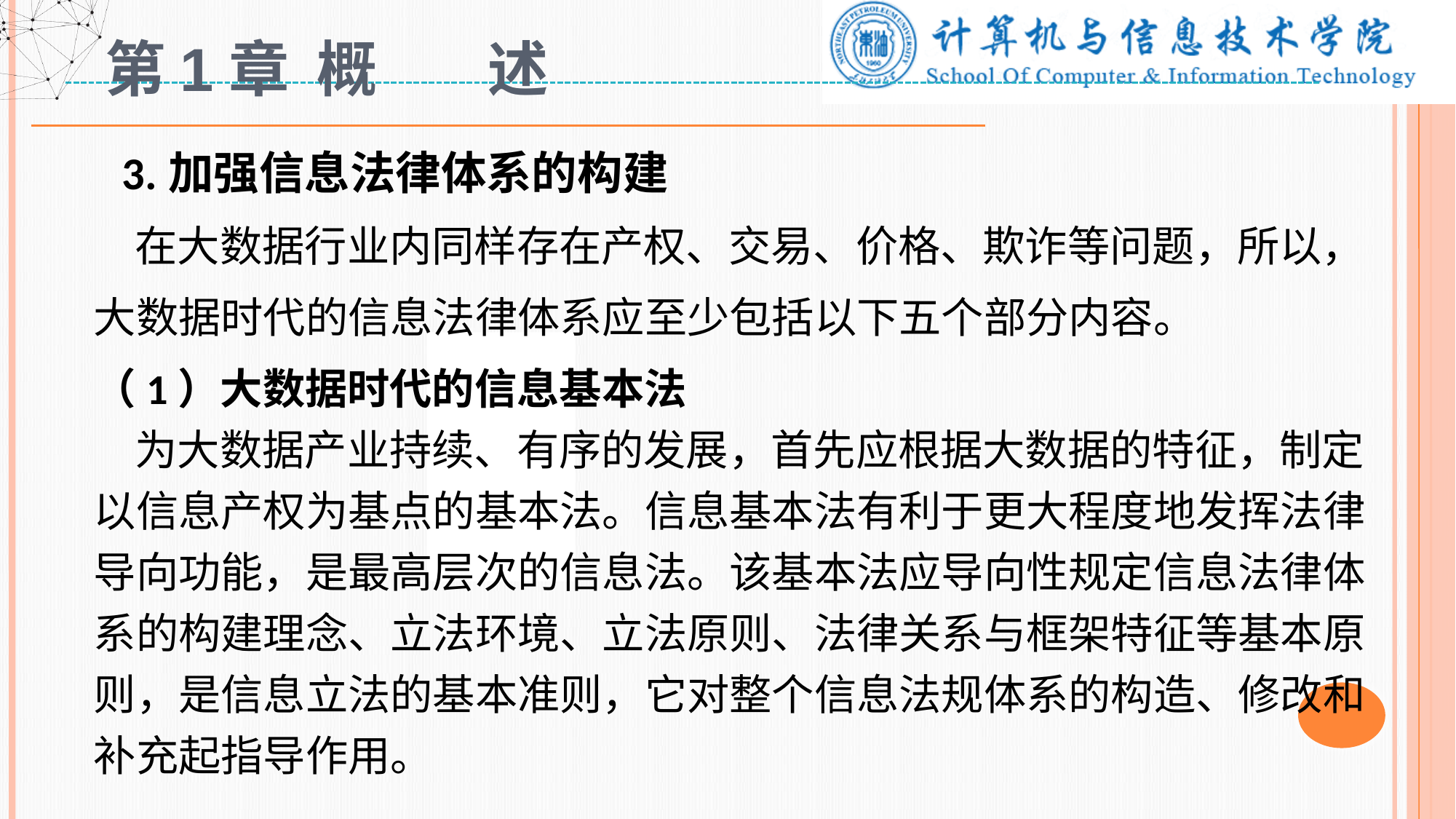

# 第1章  概        述
   3.加强信息法律体系的构建
    在大数据行业内同样存在产权、交易、价格、欺诈等问题，所以，大数据时代的信息法律体系应至少包括以下五个部分内容。
（1）大数据时代的信息基本法
    为大数据产业持续、有序的发展，首先应根据大数据的特征，制定以信息产权为基点的基本法。信息基本法有利于更大程度地发挥法律导向功能，是最高层次的信息法。该基本法应导向性规定信息法律体系的构建理念、立法环境、立法原则、法律关系与框架特征等基本原则，是信息立法的基本准则，它对整个信息法规体系的构造、修改和补充起指导作用。